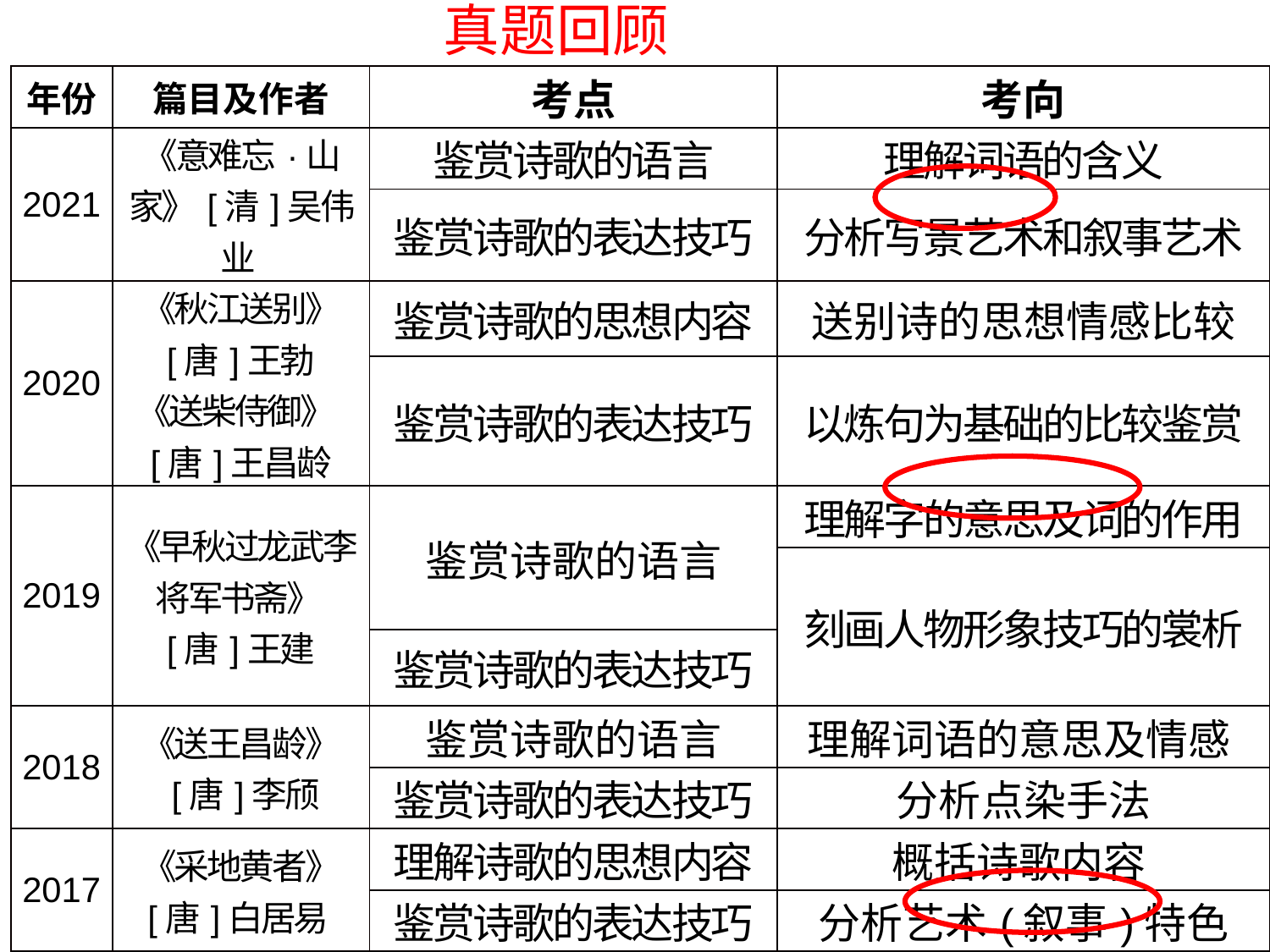

# 真题回顾
| 年份 | 篇目及作者 | 考点 | 考向 |
| --- | --- | --- | --- |
| 2021 | 《意难忘·山家》[清]吴伟业 | 鉴赏诗歌的语言 | 理解词语的含义 |
|  |  | 鉴赏诗歌的表达技巧 | 分析写景艺术和叙事艺术 |
| 2020 | 《秋江送别》 [唐]王勃 《送柴侍御》[唐]王昌龄 | 鉴赏诗歌的思想内容 | 送别诗的思想情感比较 |
|  |  | 鉴赏诗歌的表达技巧 | 以炼句为基础的比较鉴赏 |
| 2019 | 《早秋过龙武李将军书斋》 [唐]王建 | 鉴赏诗歌的语言 | 理解字的意思及词的作用 |
|  |  |  | 刻画人物形象技巧的裳析 |
|  |  | 鉴赏诗歌的表达技巧 |  |
| 2018 | 《送王昌龄》 [唐]李颀 | 鉴赏诗歌的语言 | 理解词语的意思及情感 |
|  |  | 鉴赏诗歌的表达技巧 | 分析点染手法 |
| 2017 | 《采地黄者》 [唐]白居易 | 理解诗歌的思想内容 | 概括诗歌内容 |
|  |  | 鉴赏诗歌的表达技巧 | 分析艺术(叙事)特色 |
| 2016 | 《北来人二首》 [宋]刘克庄 | 理解诗歌的思想内容 | 赏析诗句 |
|  |  | 鉴赏诗歌的表达技巧 | 分析艺术（叙事）特色 |
| 2015 | 《木兰花慢 赠弹琵琶者》 | 鉴赏诗歌的思想内容 | 理解诗歌内容 |
|  |  | 鉴赏诗歌的表达技巧 | 分析演奏者描写角度 |